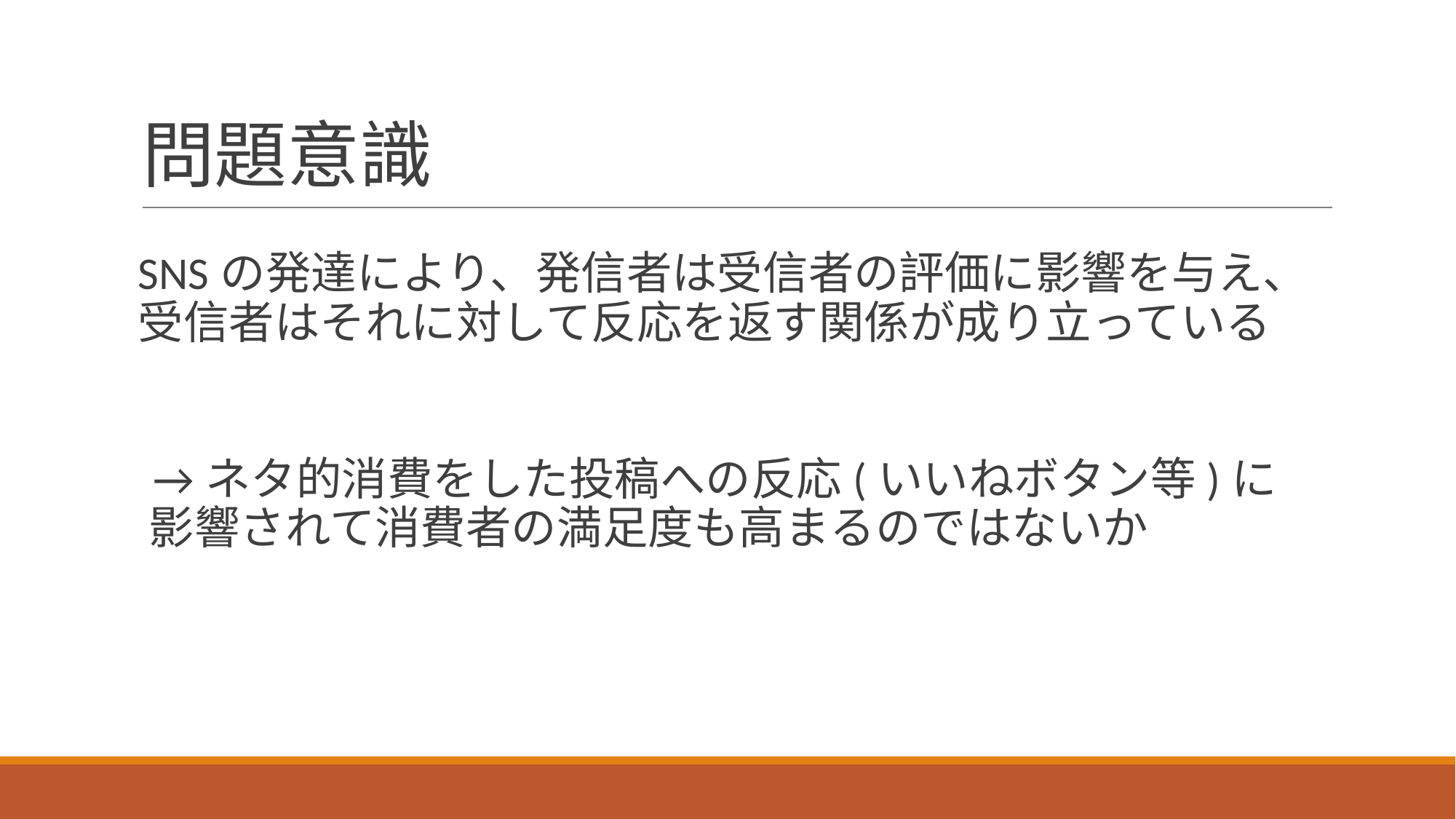

# 問題意識
SNSの発達により、発信者は受信者の評価に影響を与え、受信者はそれに対して反応を返す関係が成り立っている

→ネタ的消費をした投稿への反応(いいねボタン等)に影響されて消費者の満足度も高まるのではないか